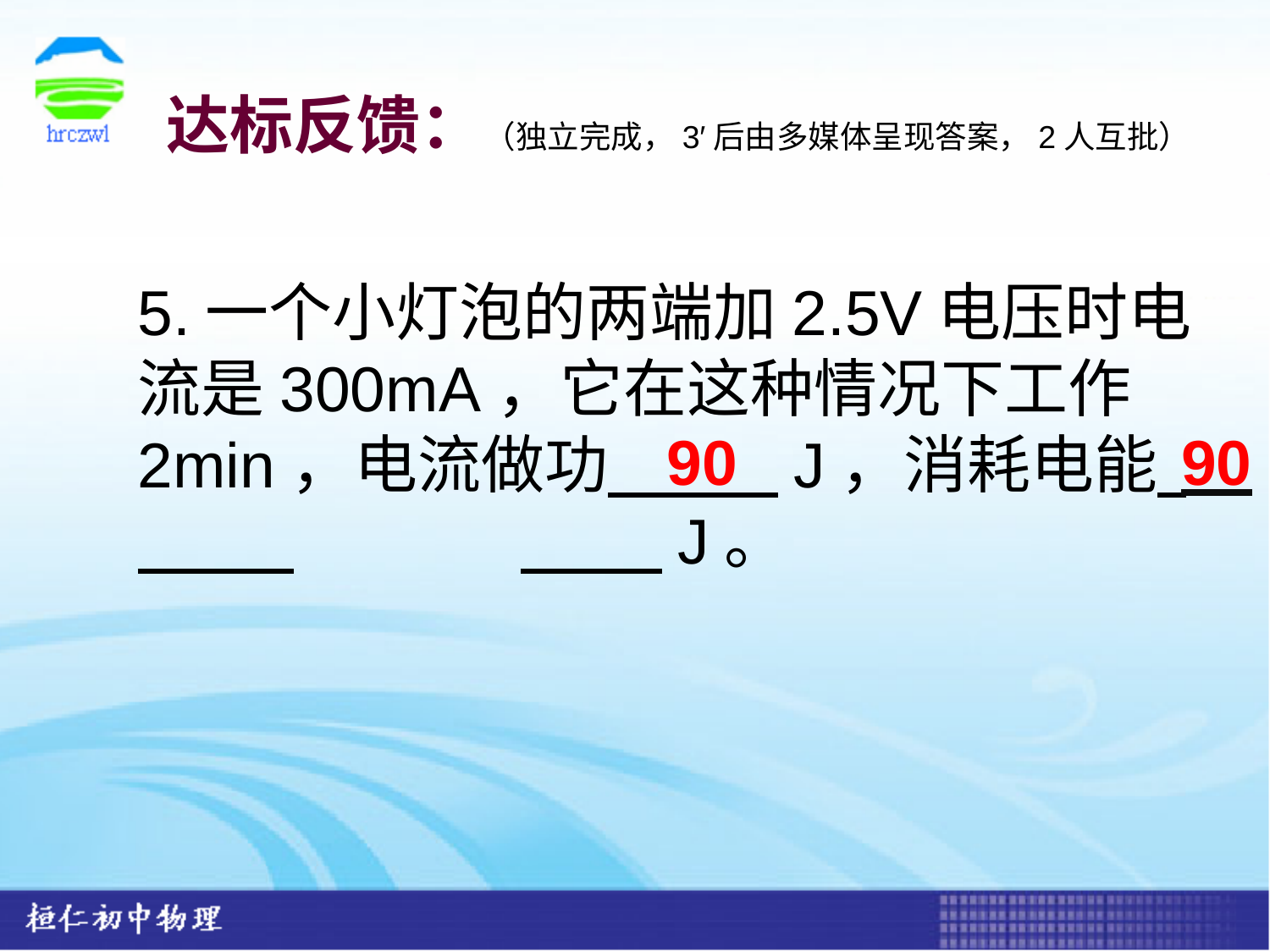

达标反馈：（独立完成，3′后由多媒体呈现答案，2人互批）
5.一个小灯泡的两端加2.5V电压时电流是300mA，它在这种情况下工作2min，电流做功            J，消耗电能                                        J。
90
90